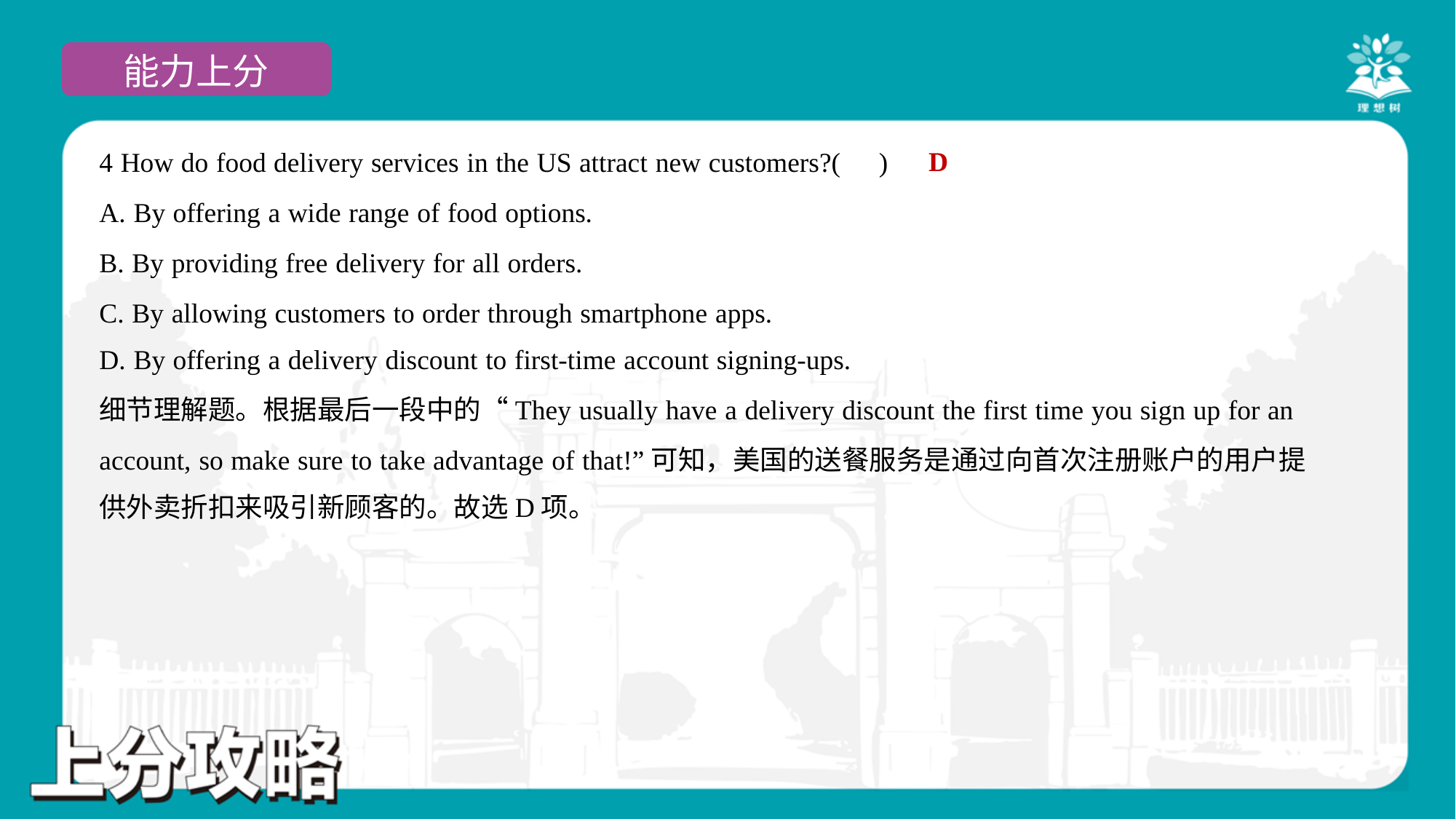

D
4 How do food delivery services in the US attract new customers?(     )
A. By offering a wide range of food options.
B. By providing free delivery for all orders.
C. By allowing customers to order through smartphone apps.
D. By offering a delivery discount to first-time account signing-ups.
细节理解题。根据最后一段中的“They usually have a delivery discount the first time you sign up for an
account, so make sure to take advantage of that!”可知，美国的送餐服务是通过向首次注册账户的用户提
供外卖折扣来吸引新顾客的。故选D项。